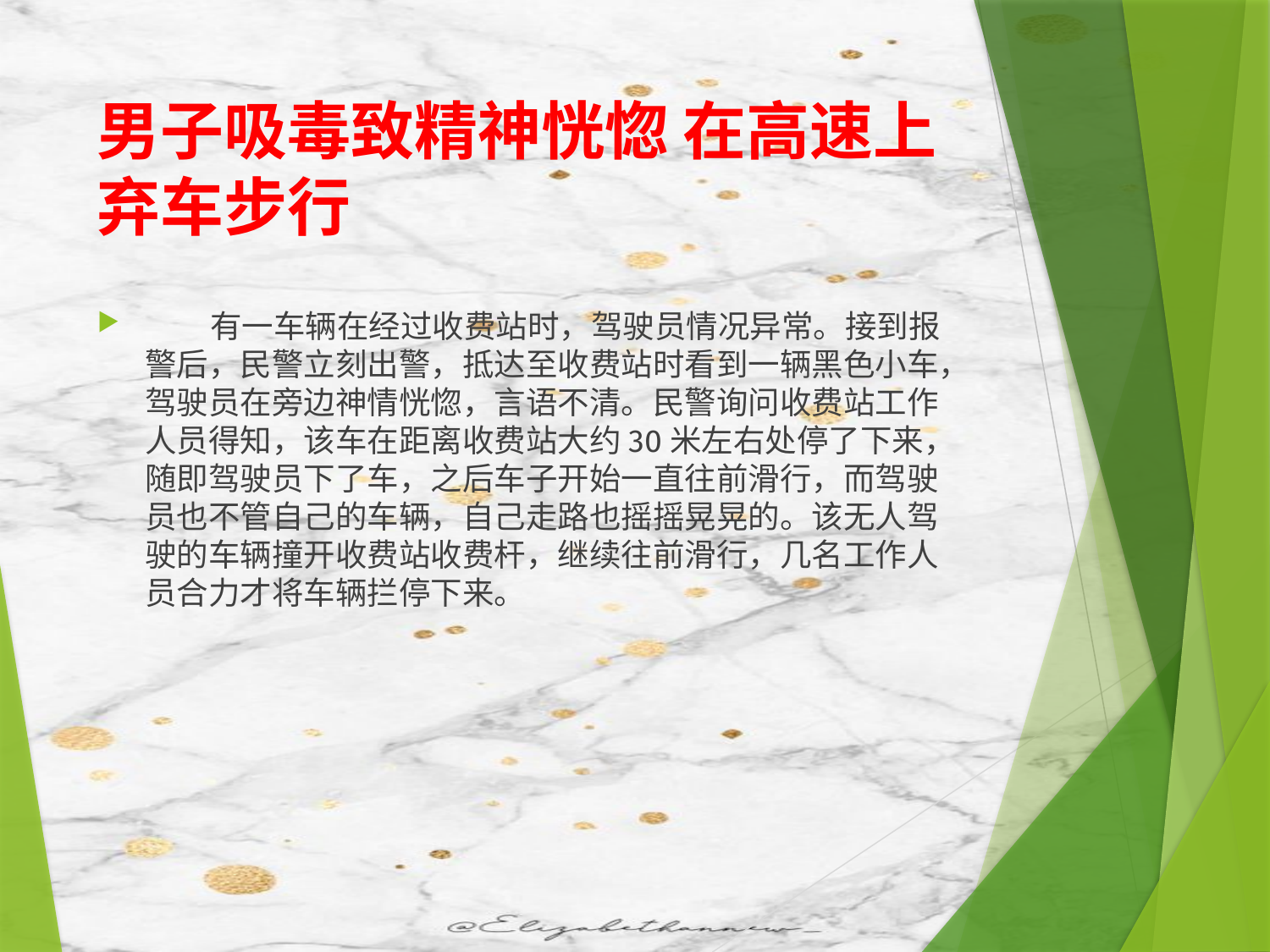

# 男子吸毒致精神恍惚 在高速上弃车步行
        有一车辆在经过收费站时，驾驶员情况异常。接到报警后，民警立刻出警，抵达至收费站时看到一辆黑色小车，驾驶员在旁边神情恍惚，言语不清。民警询问收费站工作人员得知，该车在距离收费站大约30米左右处停了下来，随即驾驶员下了车，之后车子开始一直往前滑行，而驾驶员也不管自己的车辆，自己走路也摇摇晃晃的。该无人驾驶的车辆撞开收费站收费杆，继续往前滑行，几名工作人员合力才将车辆拦停下来。